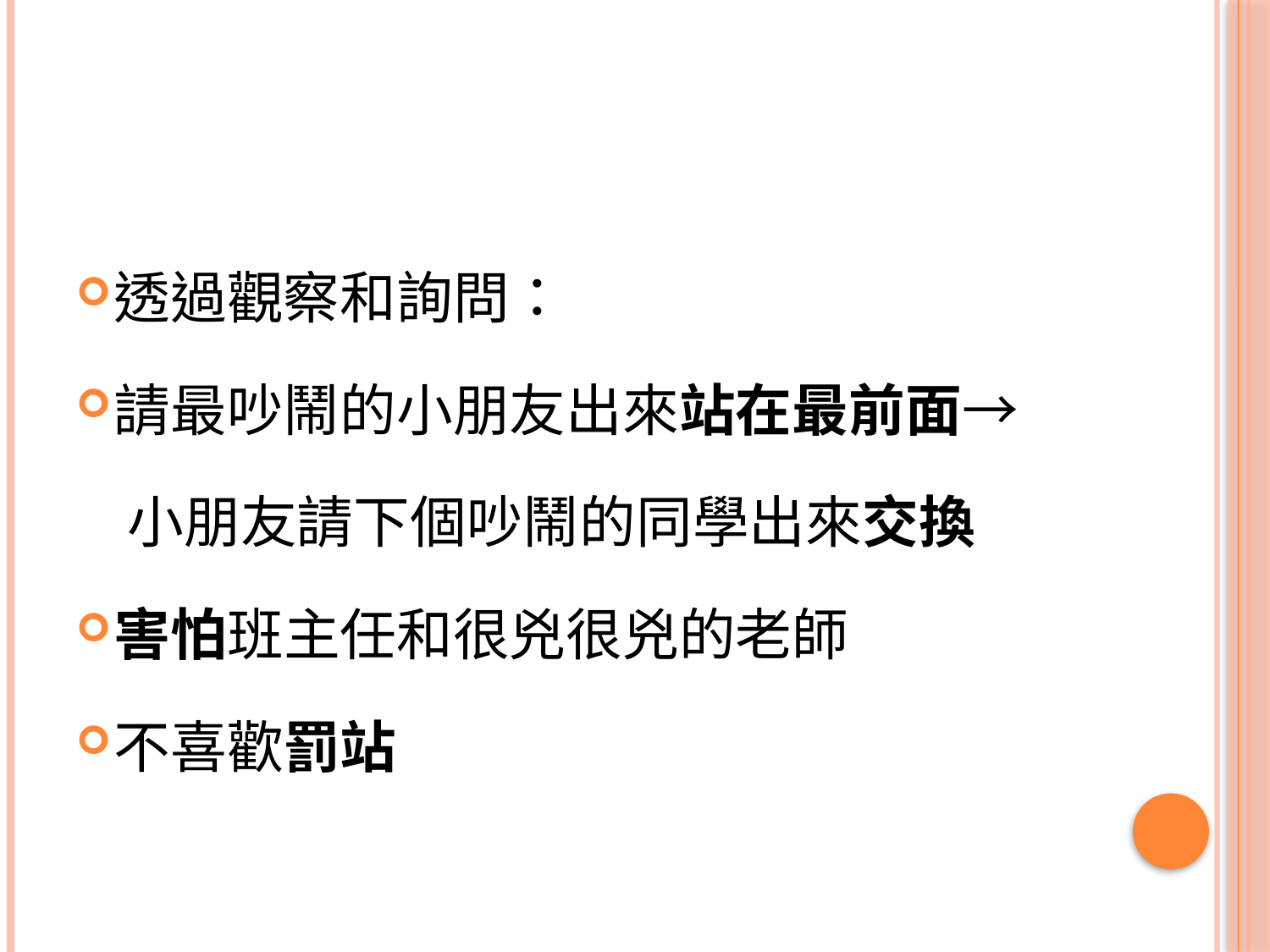

#
透過觀察和詢問：
請最吵鬧的小朋友出來站在最前面→
   小朋友請下個吵鬧的同學出來交換
害怕班主任和很兇很兇的老師
不喜歡罰站